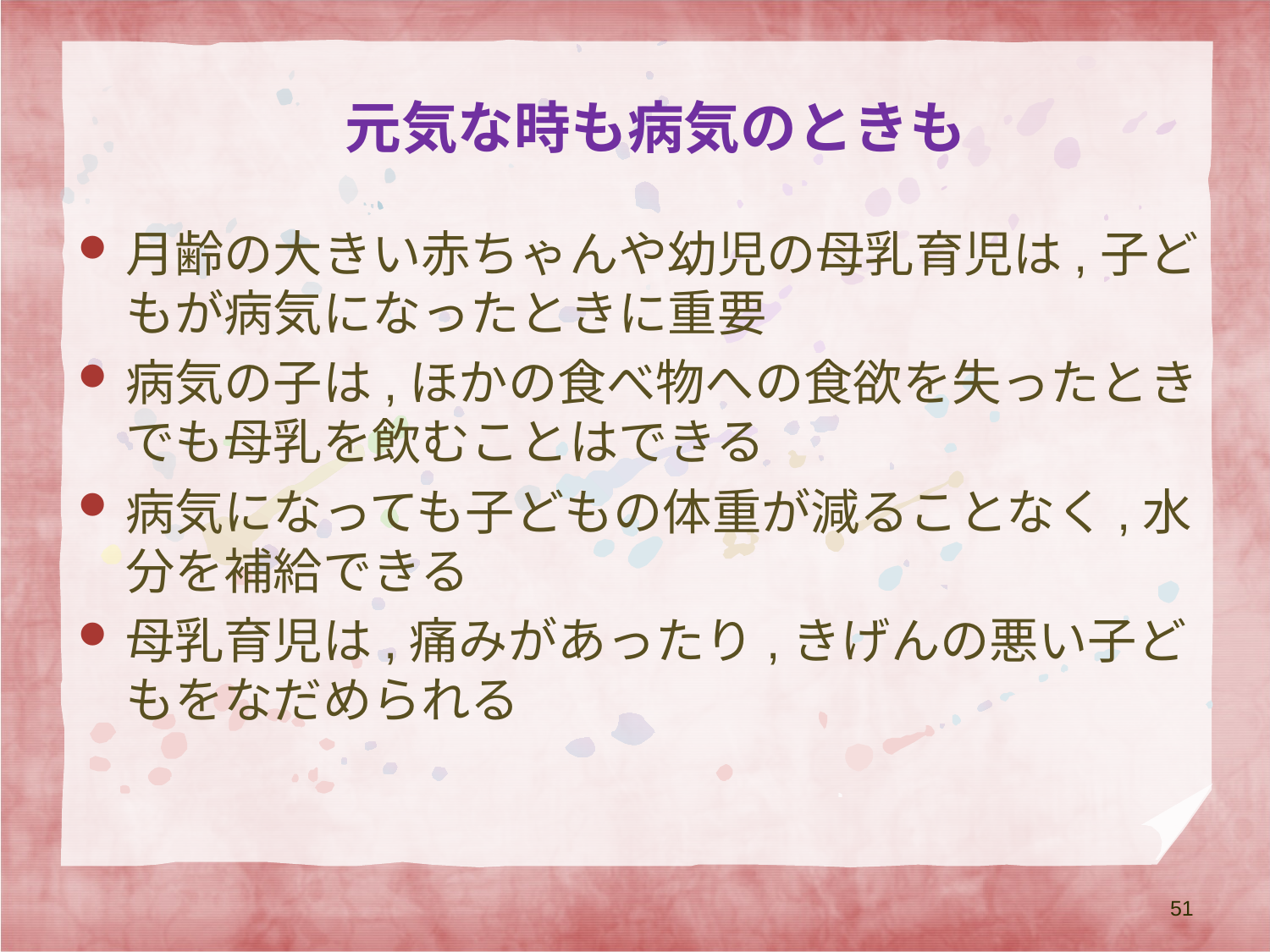

# 元気な時も病気のときも
月齢の大きい赤ちゃんや幼児の母乳育児は,子どもが病気になったときに重要
病気の子は,ほかの食べ物への食欲を失ったときでも母乳を飲むことはできる
病気になっても子どもの体重が減ることなく,水分を補給できる
母乳育児は,痛みがあったり,きげんの悪い子どもをなだめられる

51